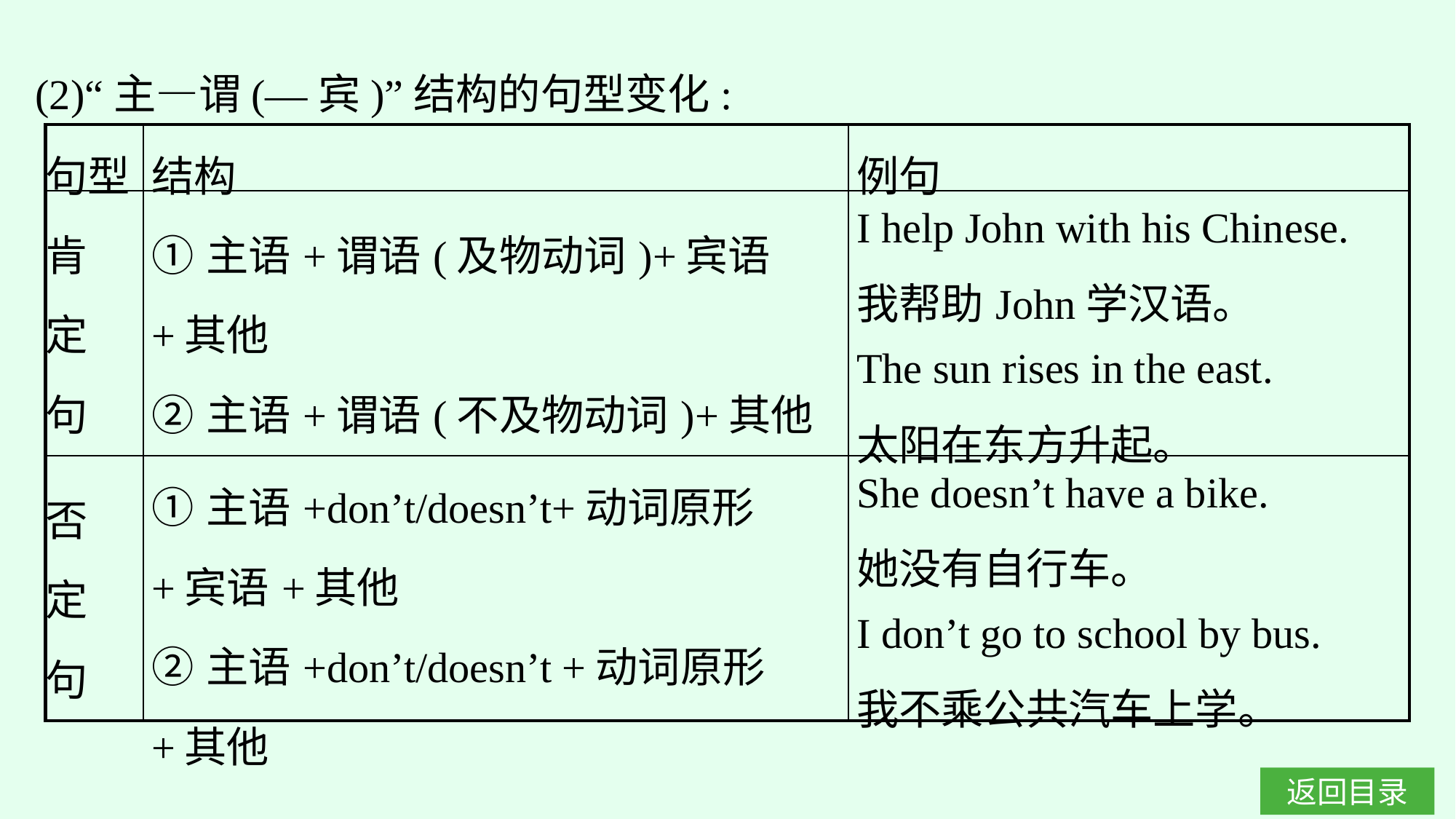

(2)“主—谓(—宾)”结构的句型变化:
| 句型 | 结构 | 例句 |
| --- | --- | --- |
| 肯 定 句 | ①主语+谓语(及物动词)+宾语+其他 ②主语+谓语(不及物动词)+其他 | I help John with his Chinese. 我帮助John学汉语。 The sun rises in the east. 太阳在东方升起。 |
| 否 定 句 | ①主语+don’t/doesn’t+动词原形+宾语+其他 ②主语+don’t/doesn’t +动词原形+其他 | She doesn’t have a bike. 她没有自行车。 I don’t go to school by bus. 我不乘公共汽车上学。 |